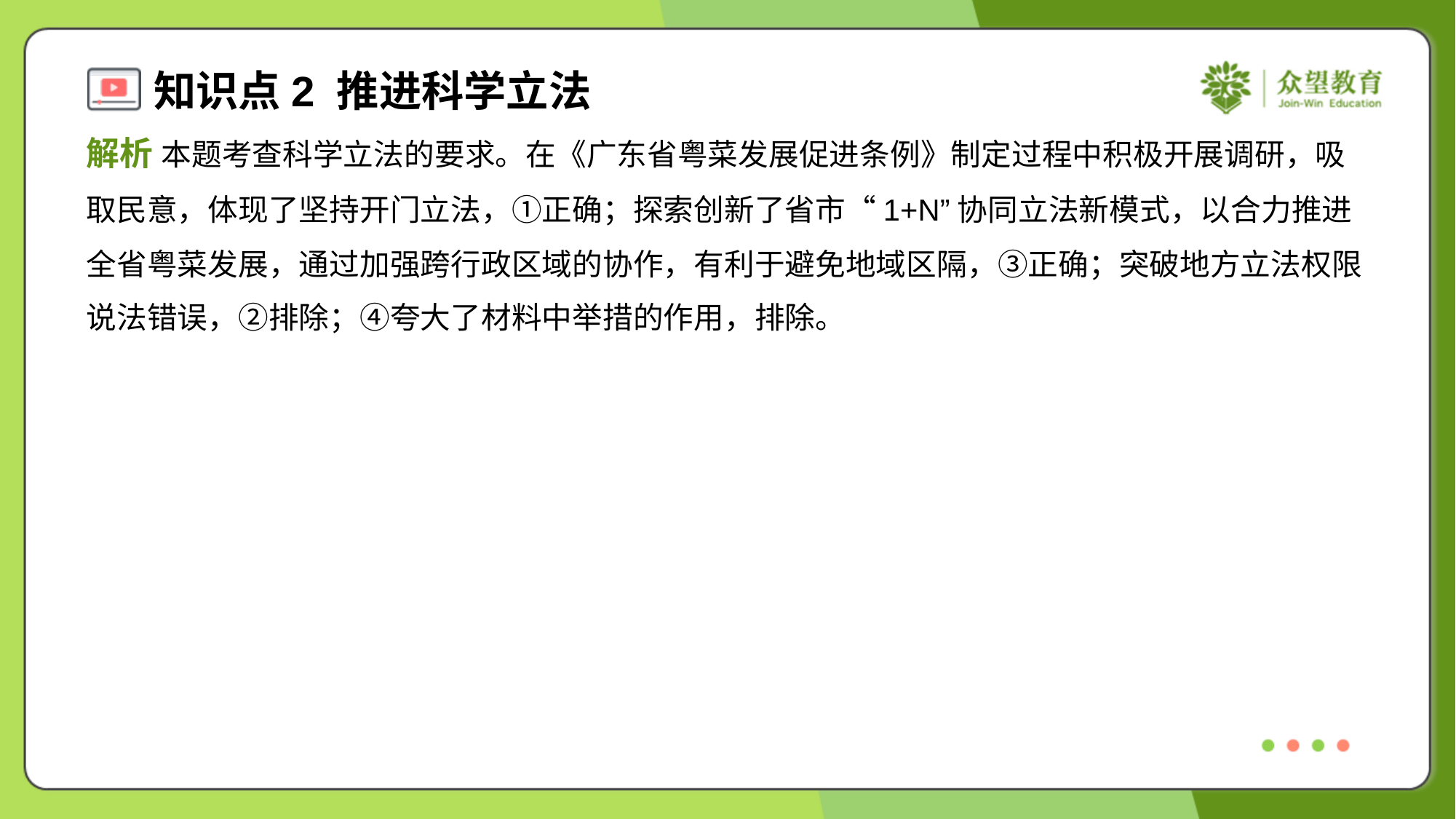

解析 本题考查科学立法的要求。在《广东省粤菜发展促进条例》制定过程中积极开展调研，吸
取民意，体现了坚持开门立法，①正确；探索创新了省市“1+N”协同立法新模式，以合力推进
全省粤菜发展，通过加强跨行政区域的协作，有利于避免地域区隔，③正确；突破地方立法权限
说法错误，②排除；④夸大了材料中举措的作用，排除。